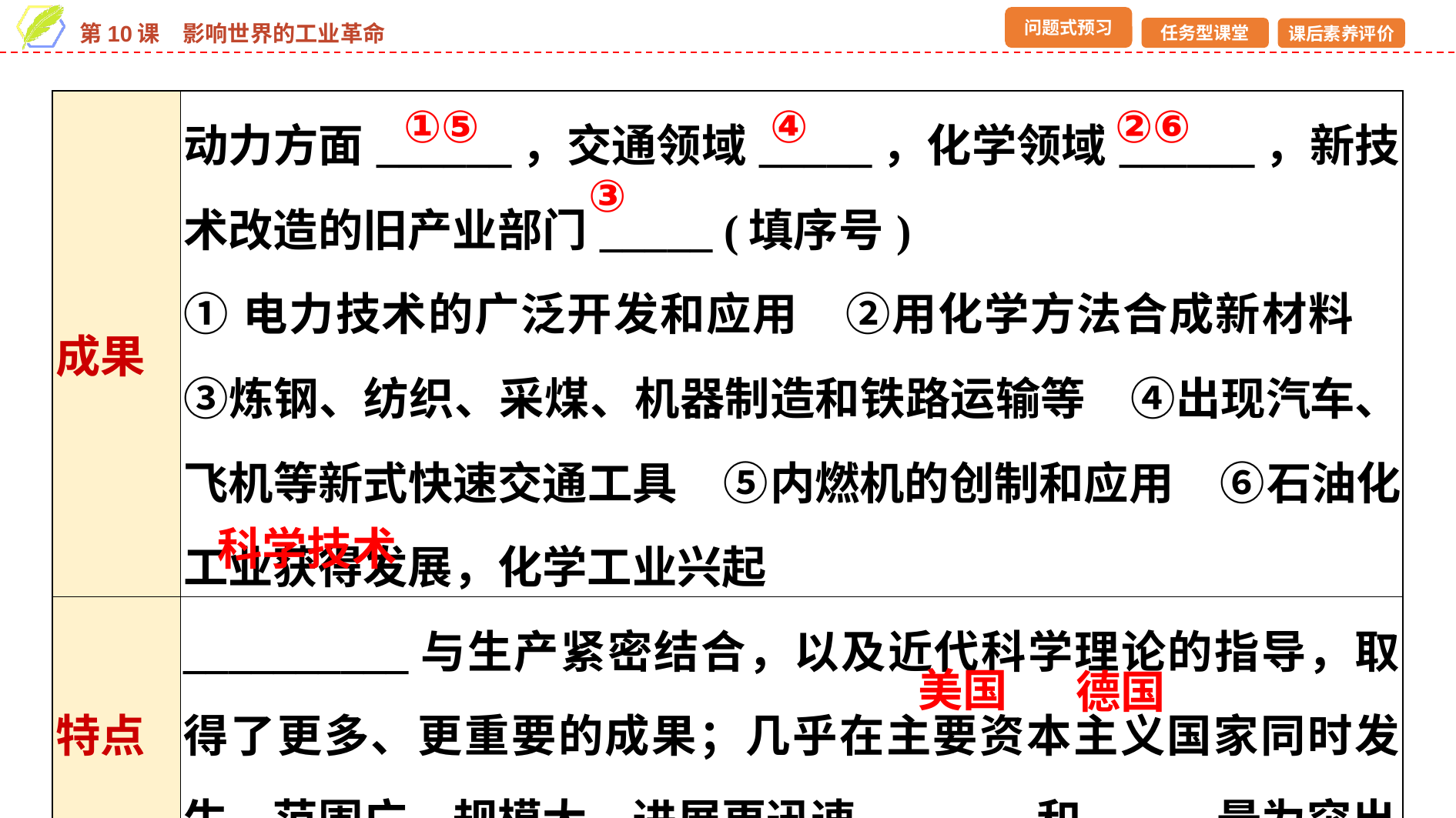

| 成果 | 动力方面\_\_\_\_\_\_，交通领域\_\_\_\_\_，化学领域\_\_\_\_\_\_，新技术改造的旧产业部门\_\_\_\_\_ (填序号) ①电力技术的广泛开发和应用　②用化学方法合成新材料　③炼钢、纺织、采煤、机器制造和铁路运输等　④出现汽车、飞机等新式快速交通工具　⑤内燃机的创制和应用　⑥石油化工业获得发展，化学工业兴起 |
| --- | --- |
| 特点 | \_\_\_\_\_\_\_\_\_\_与生产紧密结合，以及近代科学理论的指导，取得了更多、更重要的成果；几乎在主要资本主义国家同时发生，范围广、规模大、进展更迅速，\_\_\_\_\_和\_\_\_\_\_最为突出 |
①⑤
④
②⑥
③
科学技术
美国
德国